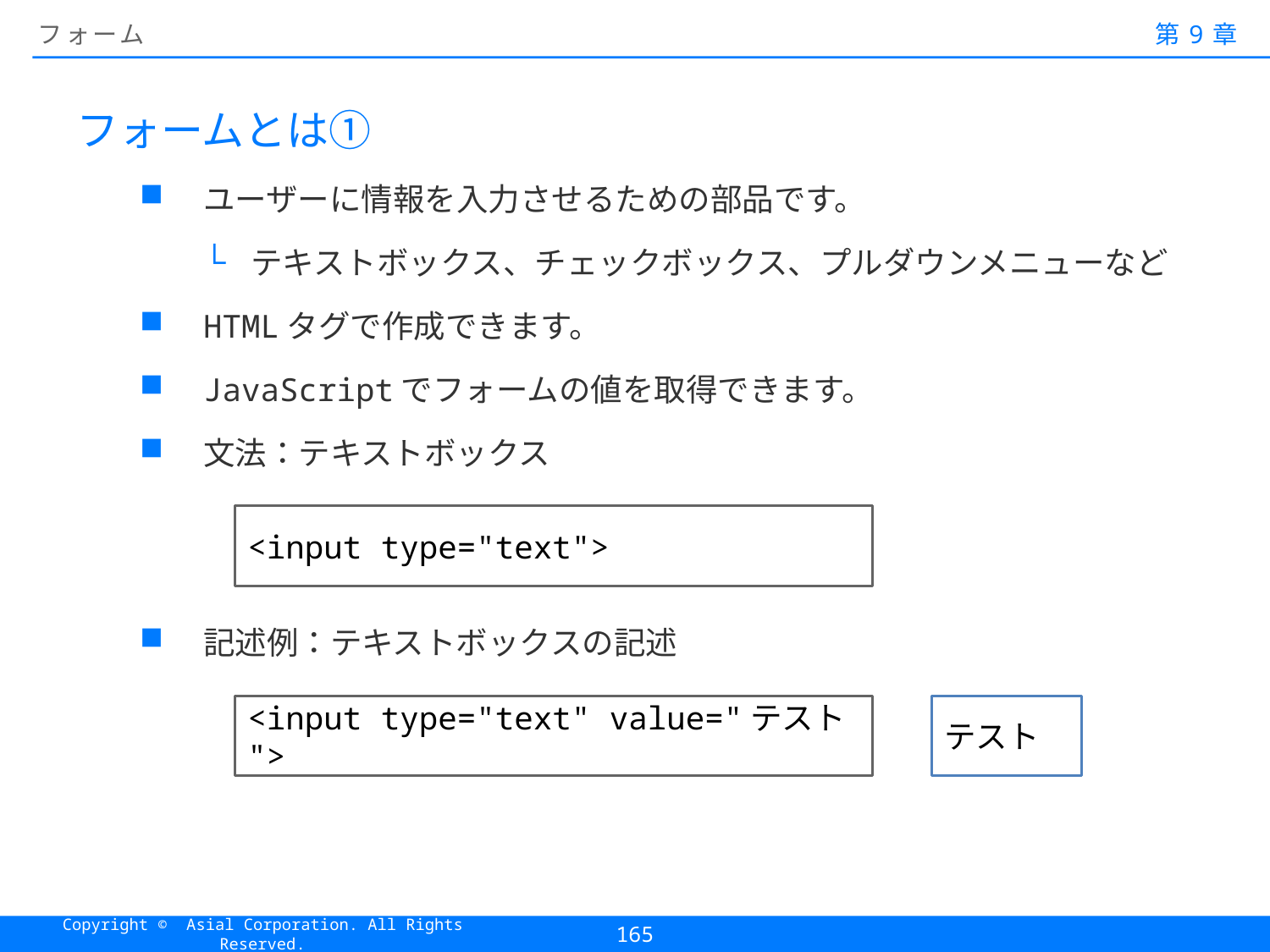

# フォーム
第9章
フォームとは①
ユーザーに情報を入力させるための部品です。
テキストボックス、チェックボックス、プルダウンメニューなど
HTMLタグで作成できます。
JavaScriptでフォームの値を取得できます。
文法：テキストボックス

記述例：テキストボックスの記述

<input type="text">
<input type="text" value="テスト">
テスト
165